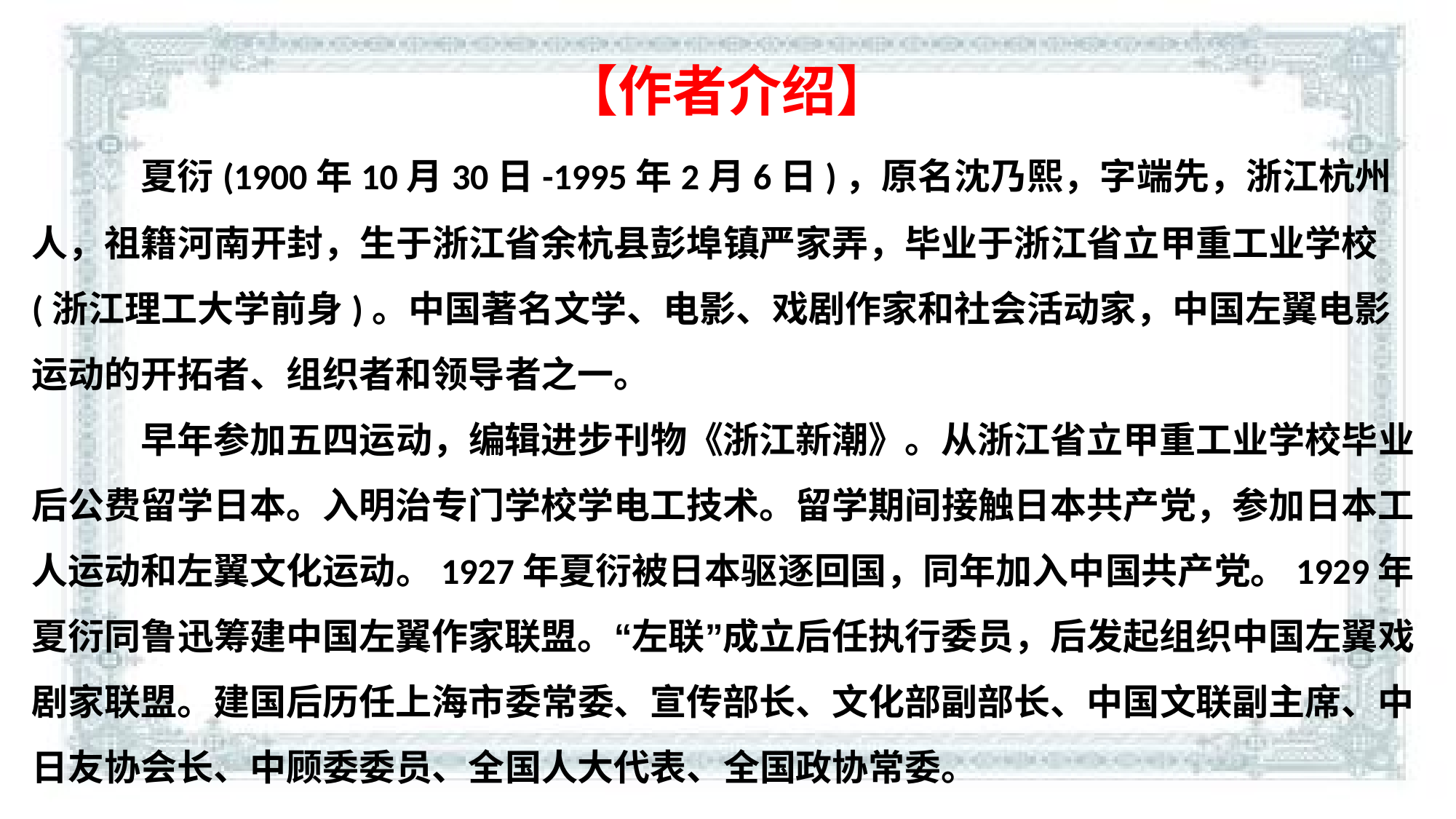

【作者介绍】
	夏衍(1900年10月30日-1995年2月6日)，原名沈乃熙，字端先，浙江杭州人，祖籍河南开封，生于浙江省余杭县彭埠镇严家弄，毕业于浙江省立甲重工业学校(浙江理工大学前身)。中国著名文学、电影、戏剧作家和社会活动家，中国左翼电影运动的开拓者、组织者和领导者之一。
	早年参加五四运动，编辑进步刊物《浙江新潮》。从浙江省立甲重工业学校毕业后公费留学日本。入明治专门学校学电工技术。留学期间接触日本共产党，参加日本工人运动和左翼文化运动。1927年夏衍被日本驱逐回国，同年加入中国共产党。1929年夏衍同鲁迅筹建中国左翼作家联盟。“左联”成立后任执行委员，后发起组织中国左翼戏剧家联盟。建国后历任上海市委常委、宣传部长、文化部副部长、中国文联副主席、中日友协会长、中顾委委员、全国人大代表、全国政协常委。